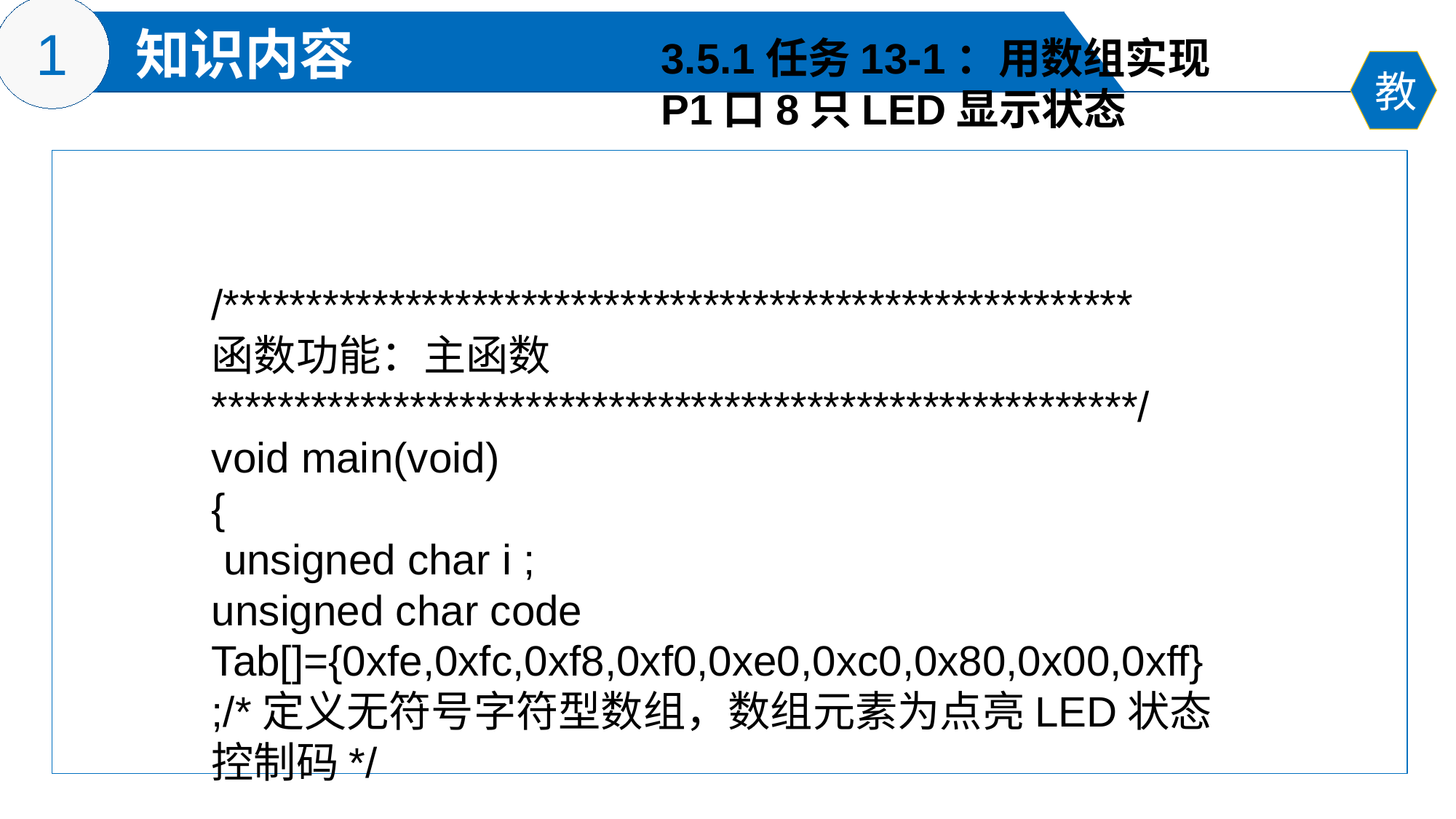

3.5.1任务13-1：用数组实现
P1口8只LED显示状态
/*******************************************************
函数功能：主函数
********************************************************/
void main(void)
{
 unsigned char i ;
unsigned char code Tab[]={0xfe,0xfc,0xf8,0xf0,0xe0,0xc0,0x80,0x00,0xff};/*定义无符号字符型数组，数组元素为点亮LED状态控制码*/